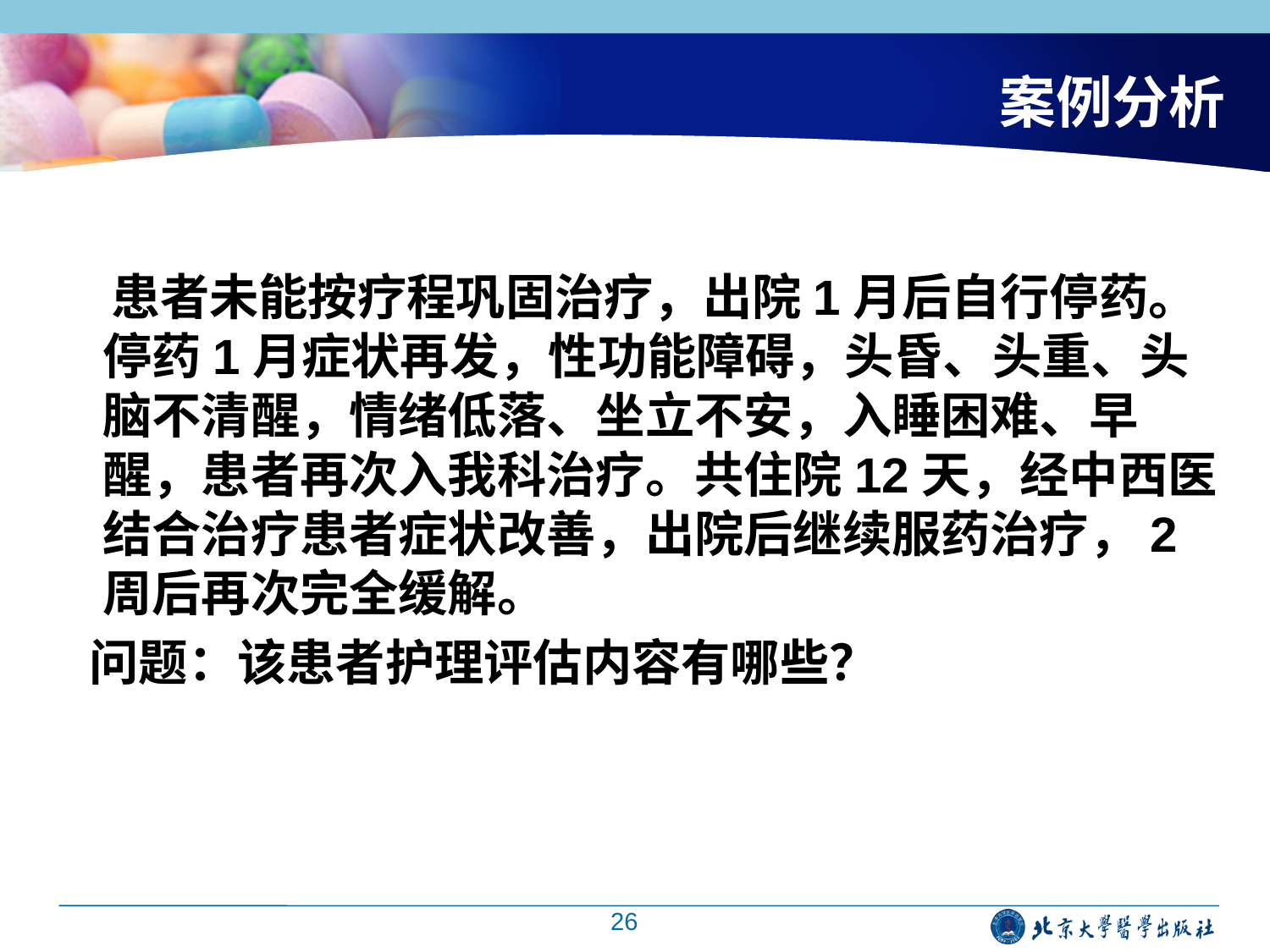

# 案例分析

    患者未能按疗程巩固治疗，出院1月后自行停药。停药1月症状再发，性功能障碍，头昏、头重、头脑不清醒，情绪低落、坐立不安，入睡困难、早醒，患者再次入我科治疗。共住院12天，经中西医结合治疗患者症状改善，出院后继续服药治疗，2周后再次完全缓解。
  问题：该患者护理评估内容有哪些？

26